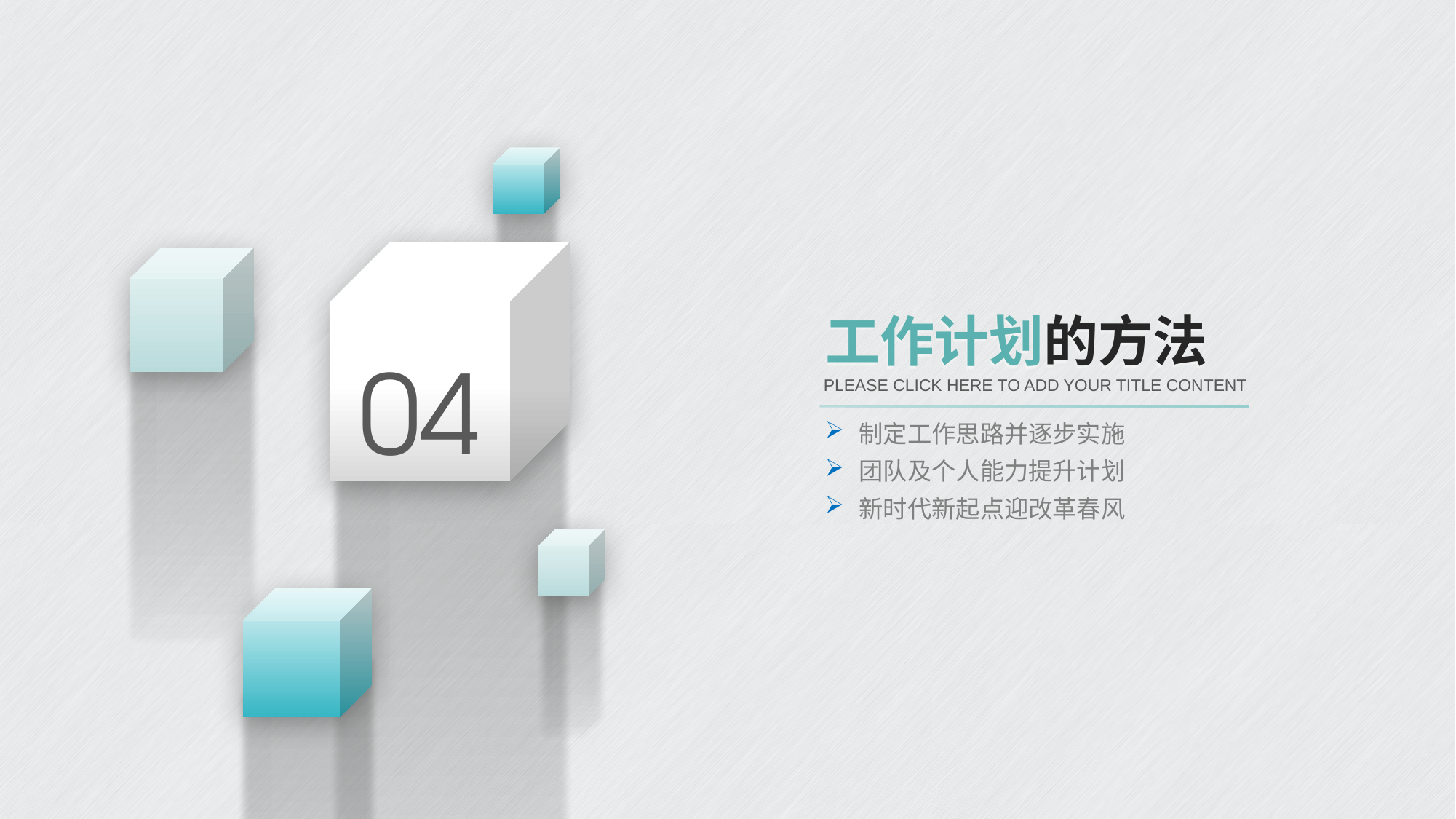

04

工作计划的方法
PLEASE CLICK HERE TO ADD YOUR TITLE CONTENT

制定工作思路并逐步实施
团队及个人能力提升计划
新时代新起点迎改革春风